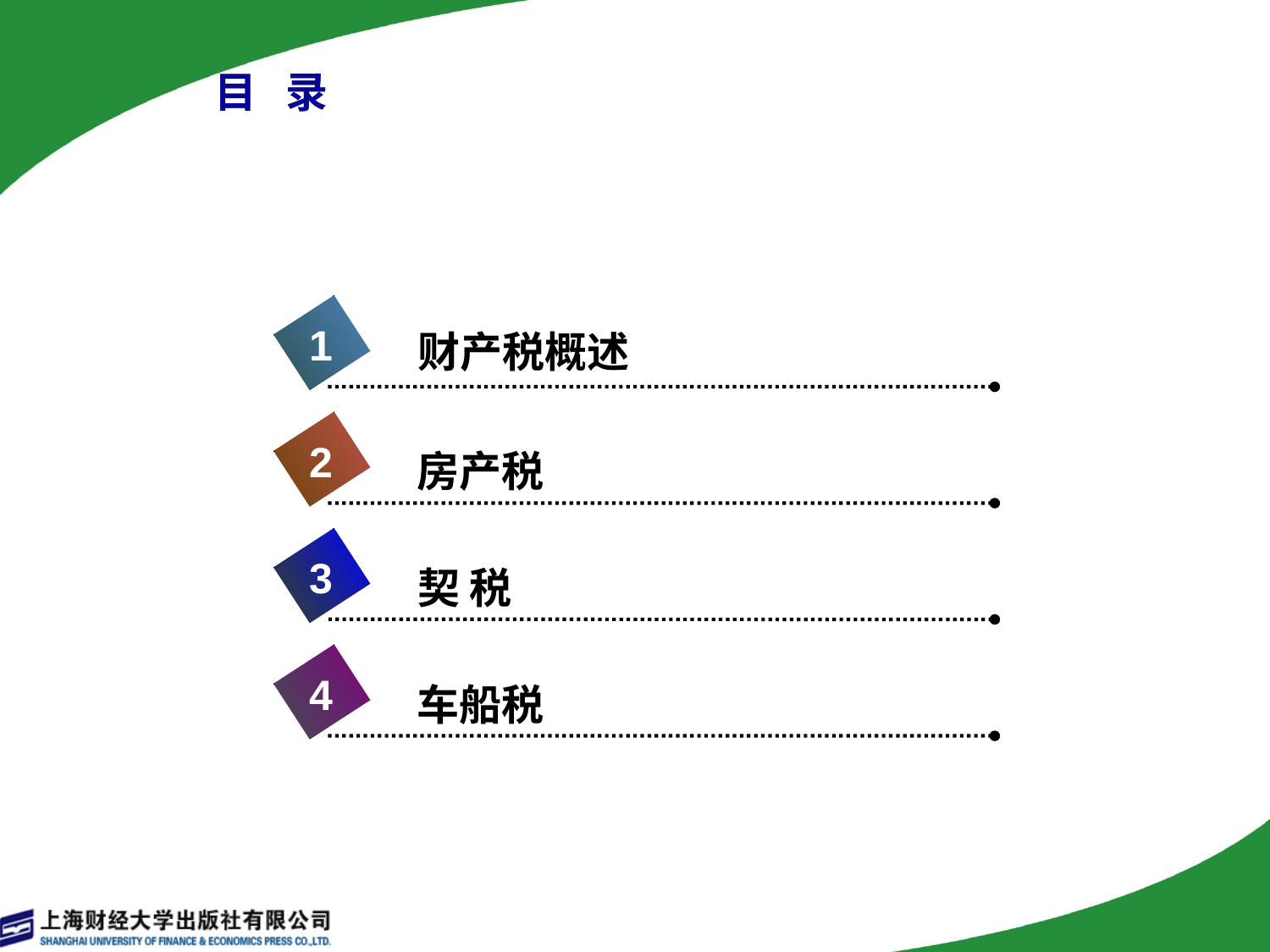

# 目   录

1
财产税概述

2
房产税

3
契 税

4
车船税